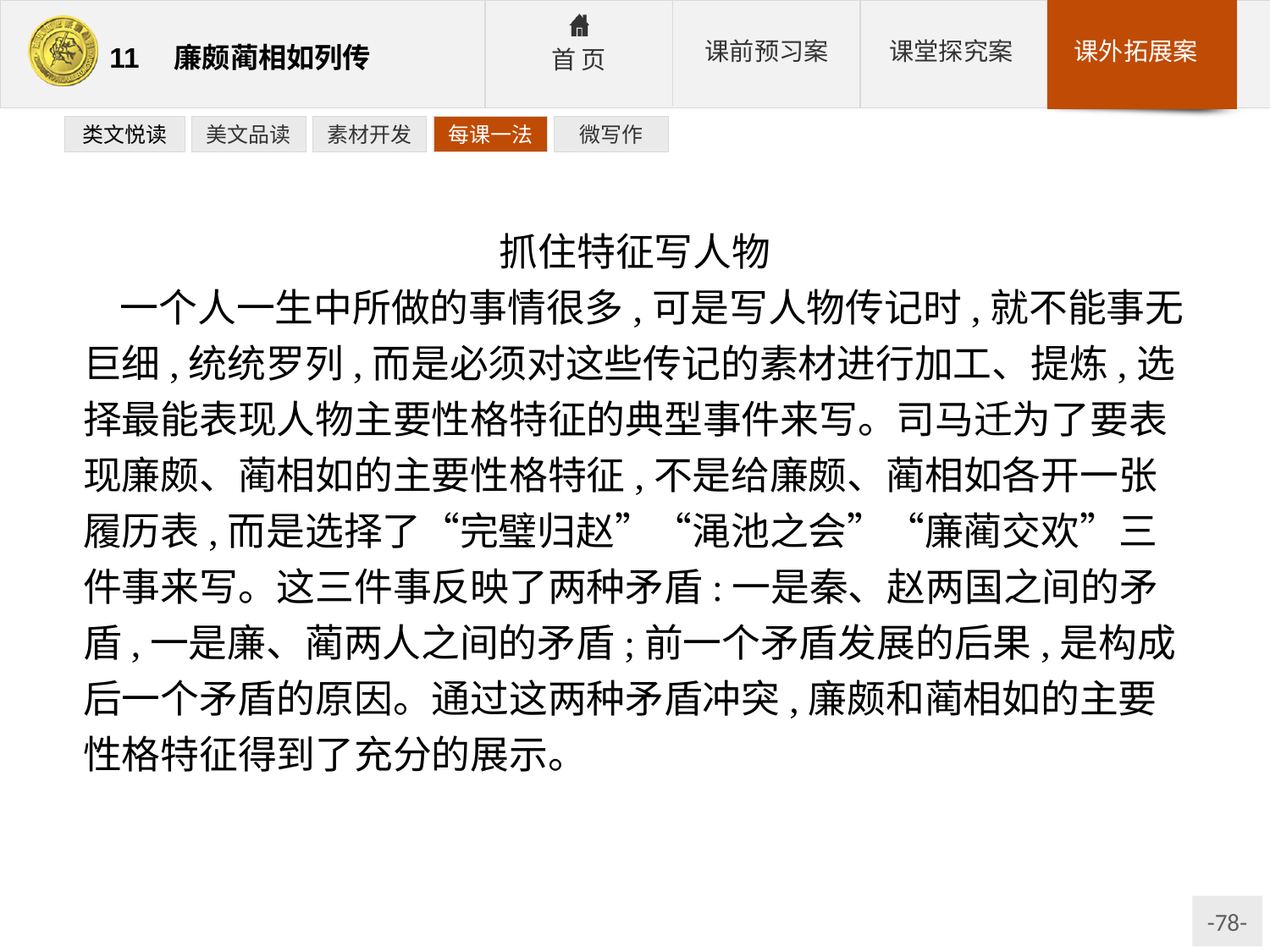

类文悦读
美文品读
素材开发
每课一法
微写作
抓住特征写人物
一个人一生中所做的事情很多,可是写人物传记时,就不能事无巨细,统统罗列,而是必须对这些传记的素材进行加工、提炼,选择最能表现人物主要性格特征的典型事件来写。司马迁为了要表现廉颇、蔺相如的主要性格特征,不是给廉颇、蔺相如各开一张履历表,而是选择了“完璧归赵”“渑池之会”“廉蔺交欢”三件事来写。这三件事反映了两种矛盾:一是秦、赵两国之间的矛盾,一是廉、蔺两人之间的矛盾;前一个矛盾发展的后果,是构成后一个矛盾的原因。通过这两种矛盾冲突,廉颇和蔺相如的主要性格特征得到了充分的展示。